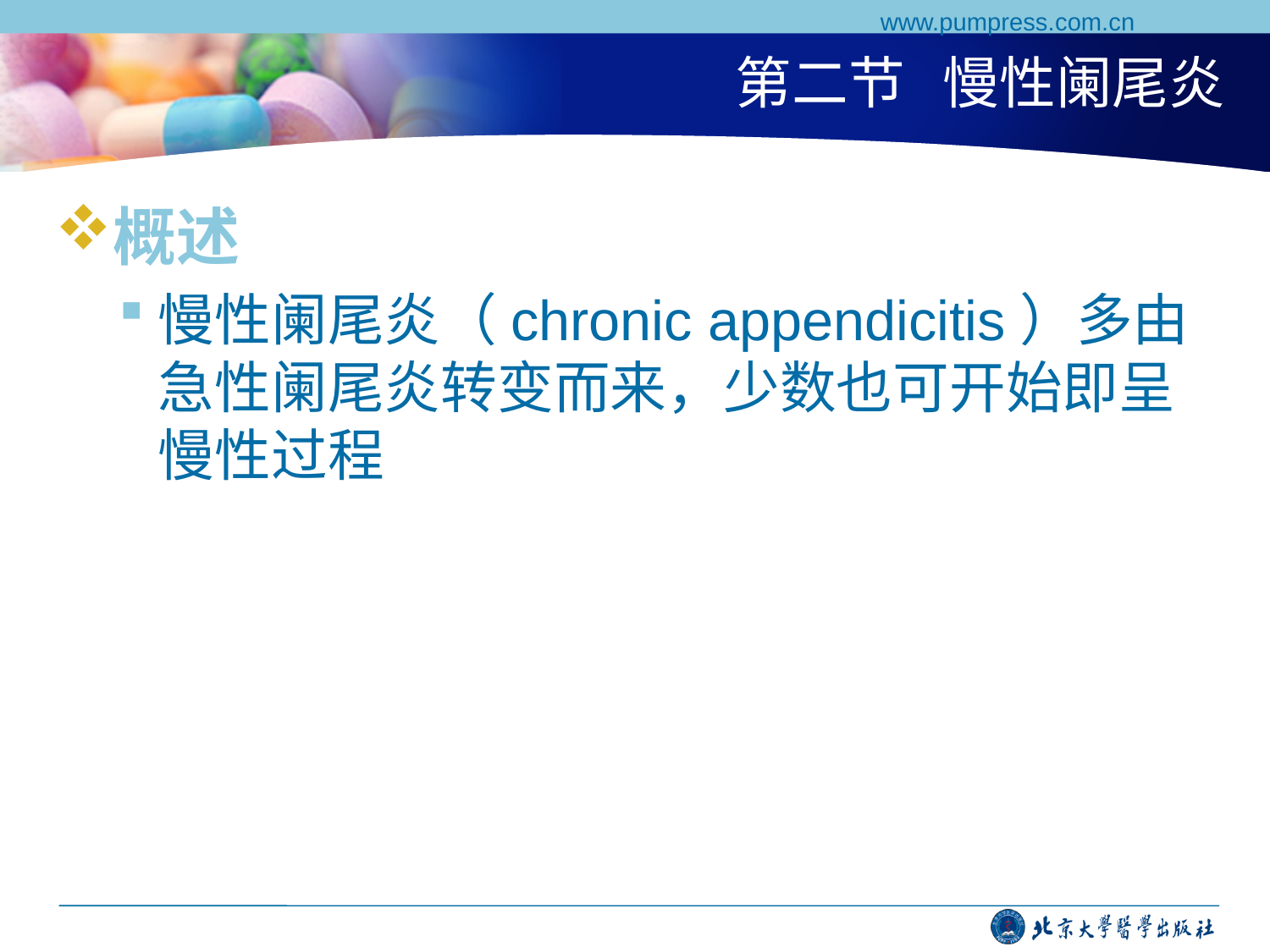

www.pumpress.com.cn
# 第二节   慢性阑尾炎
概述
慢性阑尾炎（chronic appendicitis）多由急性阑尾炎转变而来，少数也可开始即呈慢性过程